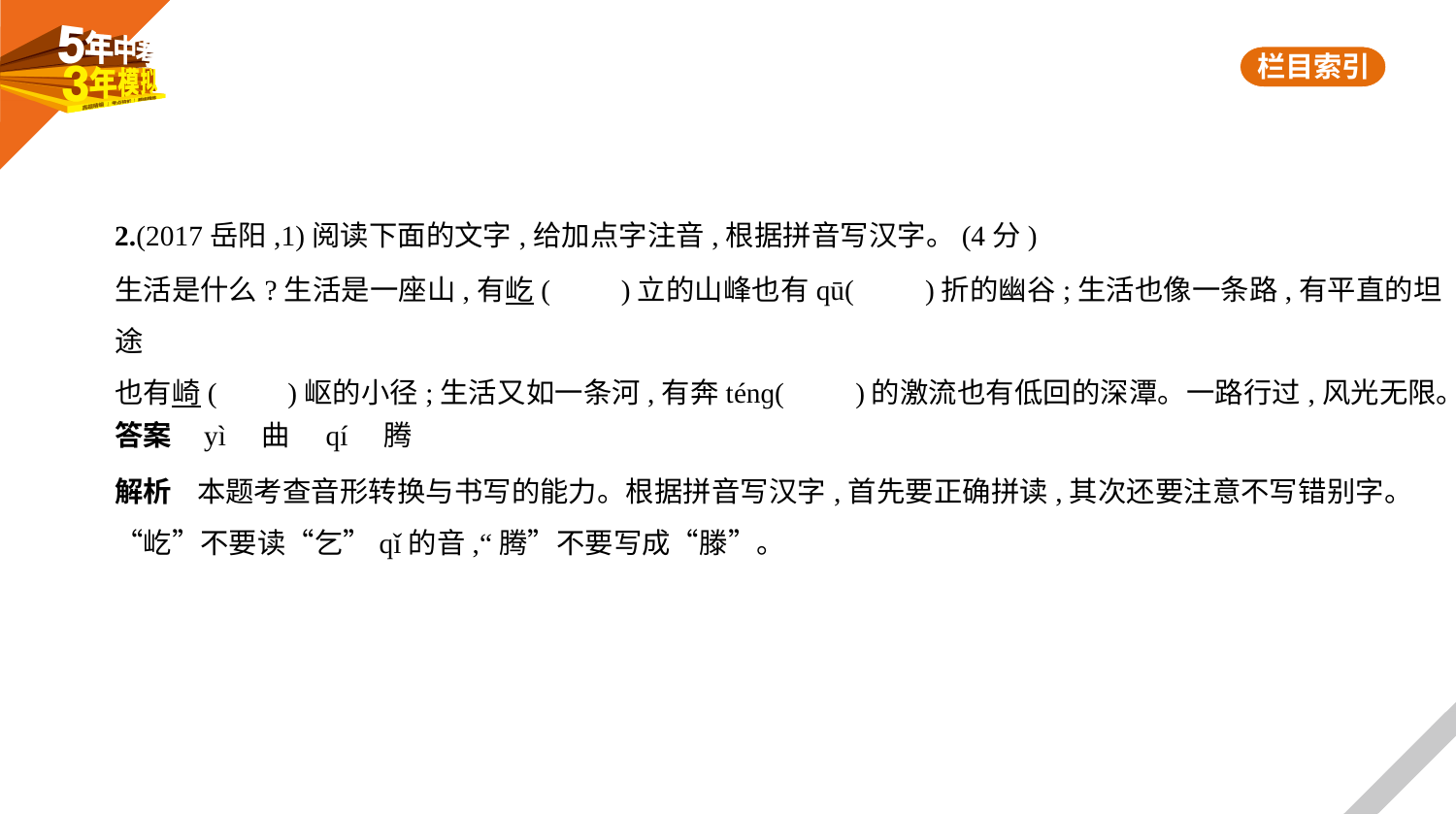

2.(2017岳阳,1)阅读下面的文字,给加点字注音,根据拼音写汉字。(4分)
生活是什么?生活是一座山,有屹(　　)立的山峰也有qū(　　)折的幽谷;生活也像一条路,有平直的坦途
也有崎(　　)岖的小径;生活又如一条河,有奔ténɡ(　　)的激流也有低回的深潭。一路行过,风光无限。
答案    yì　曲　qí　腾
解析    本题考查音形转换与书写的能力。根据拼音写汉字,首先要正确拼读,其次还要注意不写错别字。
“屹”不要读“乞”qǐ的音,“腾”不要写成“滕”。